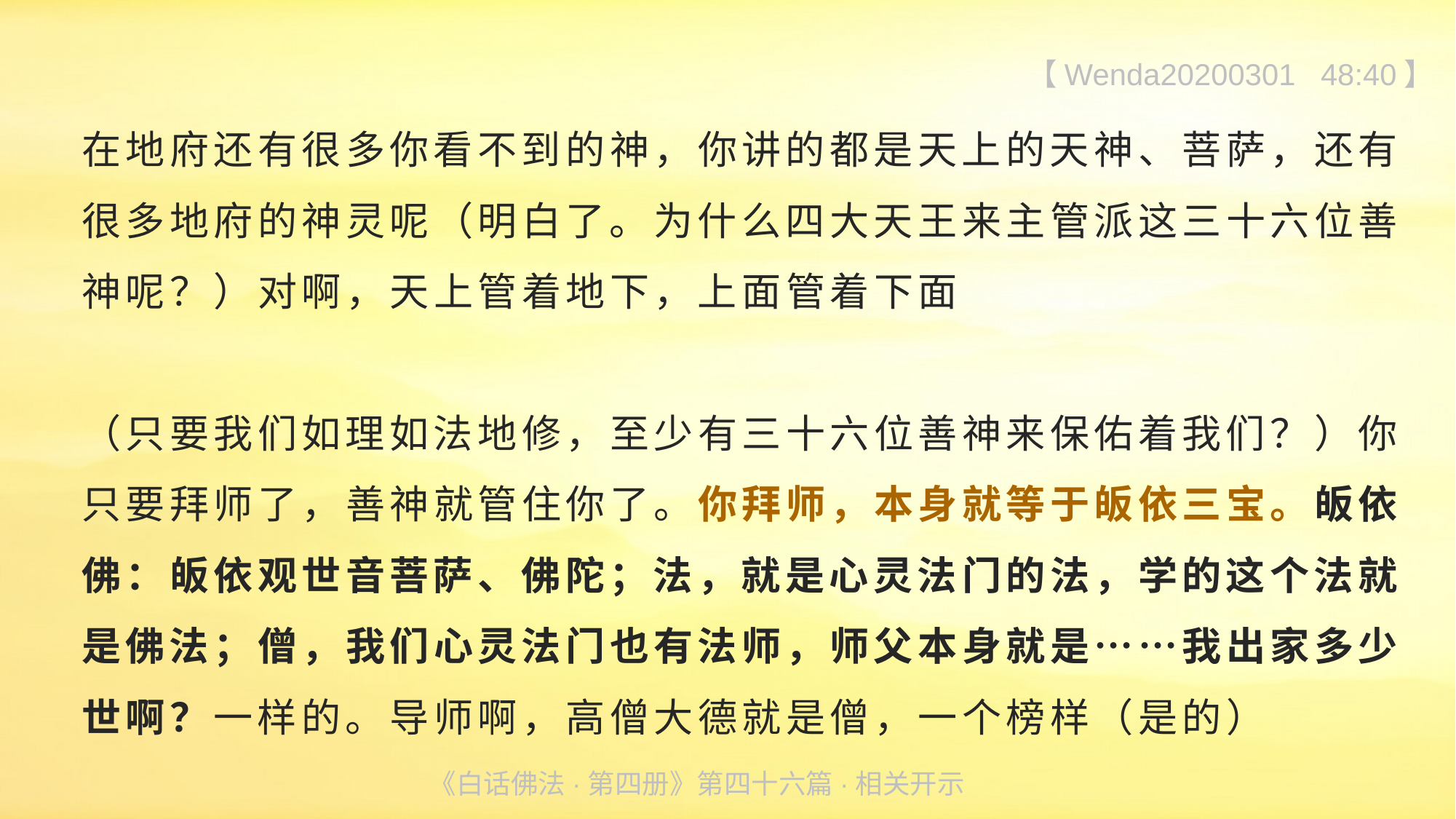

【Wenda20200301   48:40】
在地府还有很多你看不到的神，你讲的都是天上的天神、菩萨，还有很多地府的神灵呢（明白了。为什么四大天王来主管派这三十六位善神呢？）对啊，天上管着地下，上面管着下面

（只要我们如理如法地修，至少有三十六位善神来保佑着我们？）你只要拜师了，善神就管住你了。你拜师，本身就等于皈依三宝。皈依佛：皈依观世音菩萨、佛陀；法，就是心灵法门的法，学的这个法就是佛法；僧，我们心灵法门也有法师，师父本身就是……我出家多少世啊？一样的。导师啊，高僧大德就是僧，一个榜样（是的）
《白话佛法·第四册》第四十六篇·相关开示